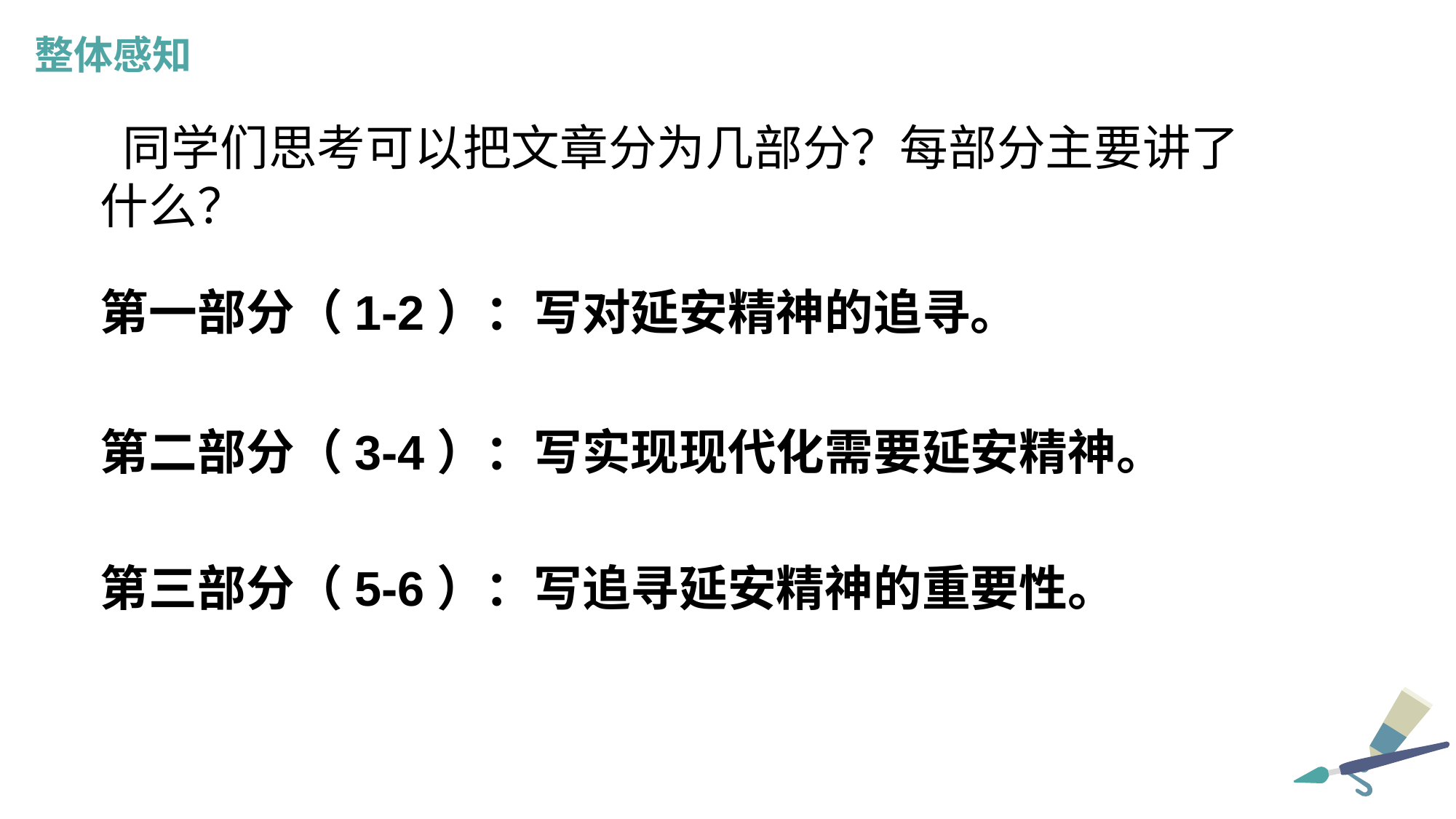

整体感知
 同学们思考可以把文章分为几部分？每部分主要讲了什么？
第一部分（1-2）：写对延安精神的追寻。
第二部分（3-4）：写实现现代化需要延安精神。
第三部分（5-6）：写追寻延安精神的重要性。